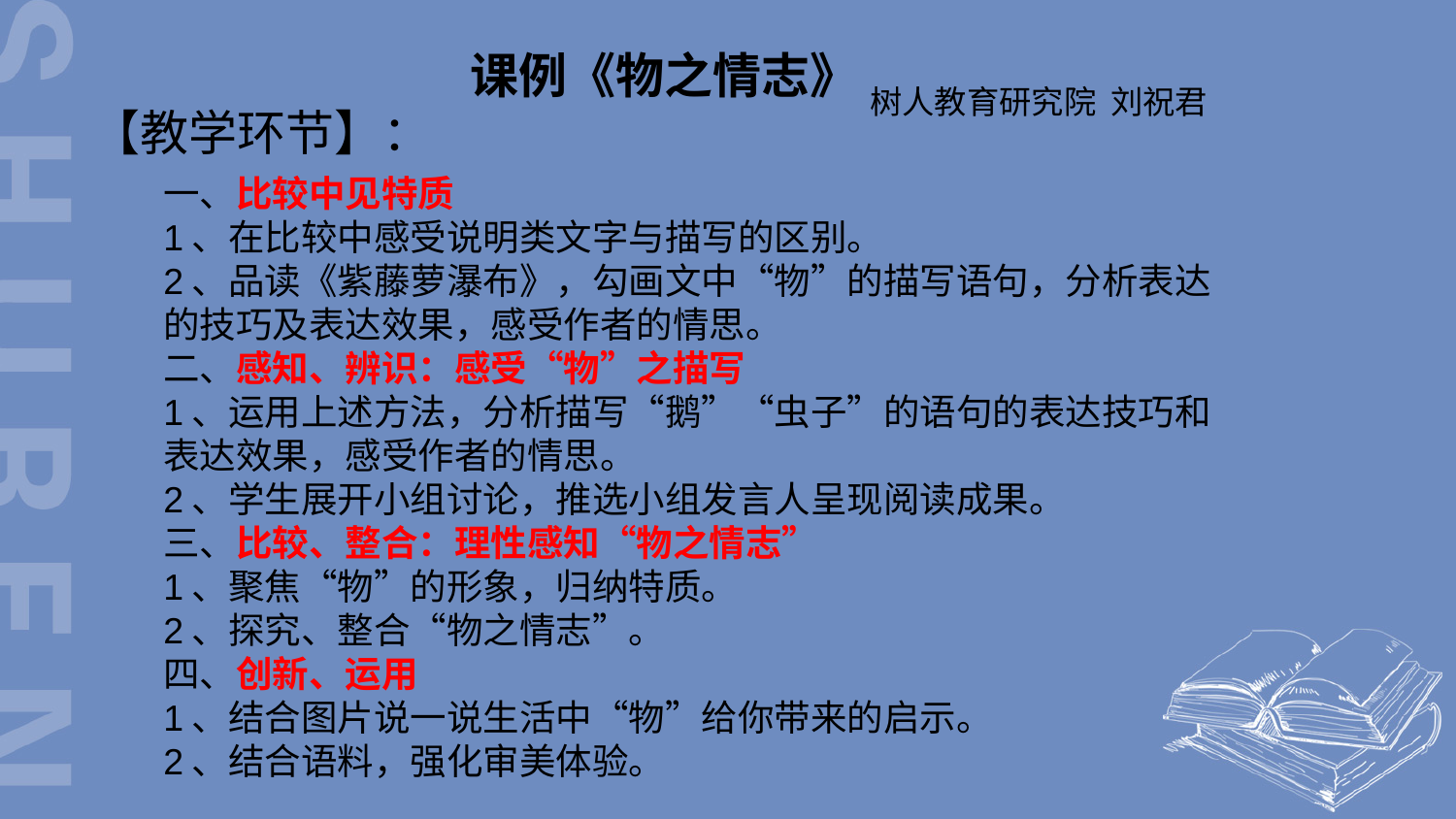

课例《物之情志》
树人教育研究院  刘祝君
【教学环节】：
一、比较中见特质
1、在比较中感受说明类文字与描写的区别。
2、品读《紫藤萝瀑布》，勾画文中“物”的描写语句，分析表达的技巧及表达效果，感受作者的情思。
二、感知、辨识：感受“物”之描写
1、运用上述方法，分析描写“鹅”“虫子”的语句的表达技巧和表达效果，感受作者的情思。
2、学生展开小组讨论，推选小组发言人呈现阅读成果。
三、比较、整合：理性感知“物之情志”
1、聚焦“物”的形象，归纳特质。
2、探究、整合“物之情志”。
四、创新、运用
1、结合图片说一说生活中“物”给你带来的启示。
2、结合语料，强化审美体验。